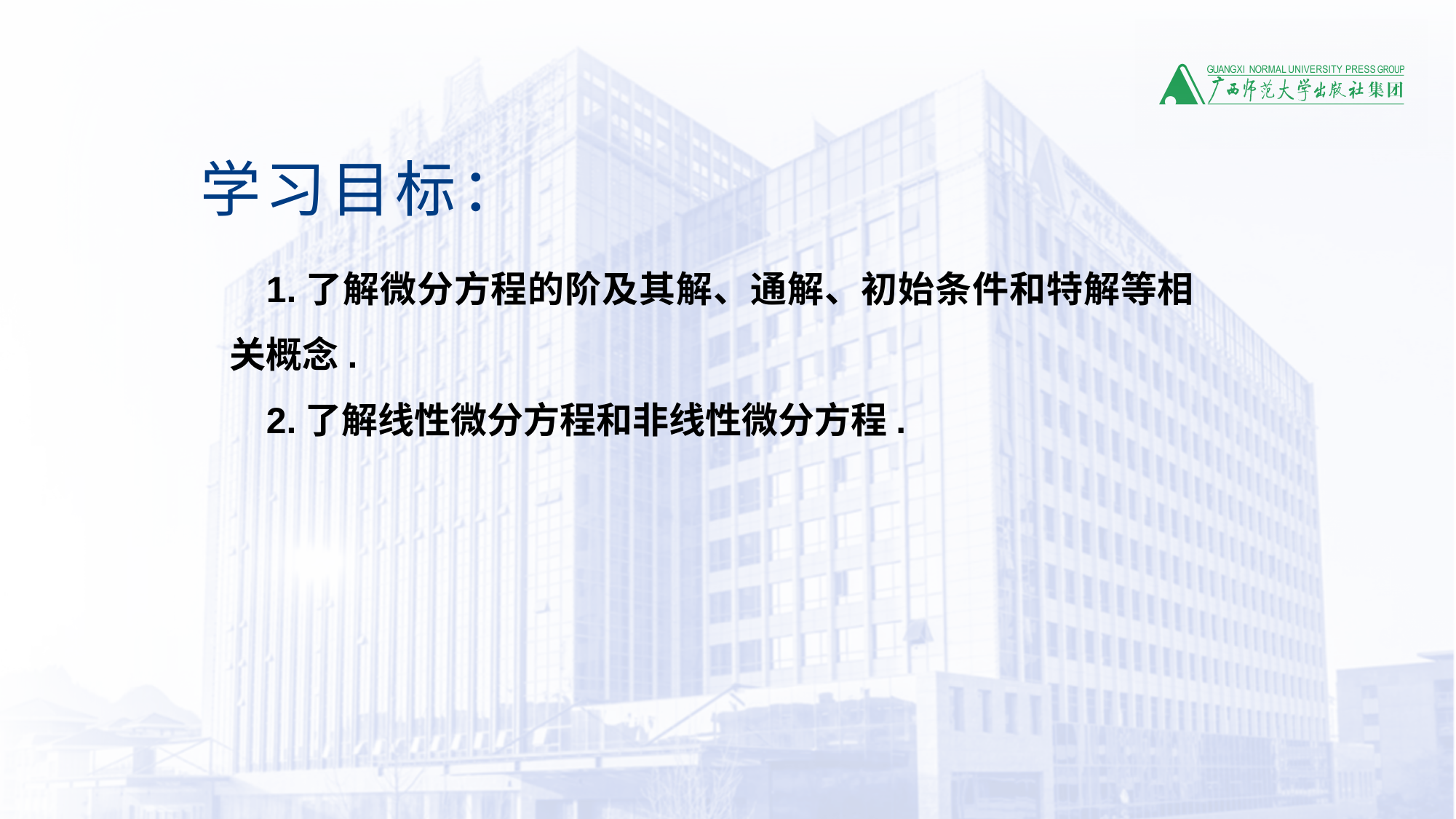

学习目标：
1.了解微分方程的阶及其解、通解、初始条件和特解等相关概念.
2.了解线性微分方程和非线性微分方程.